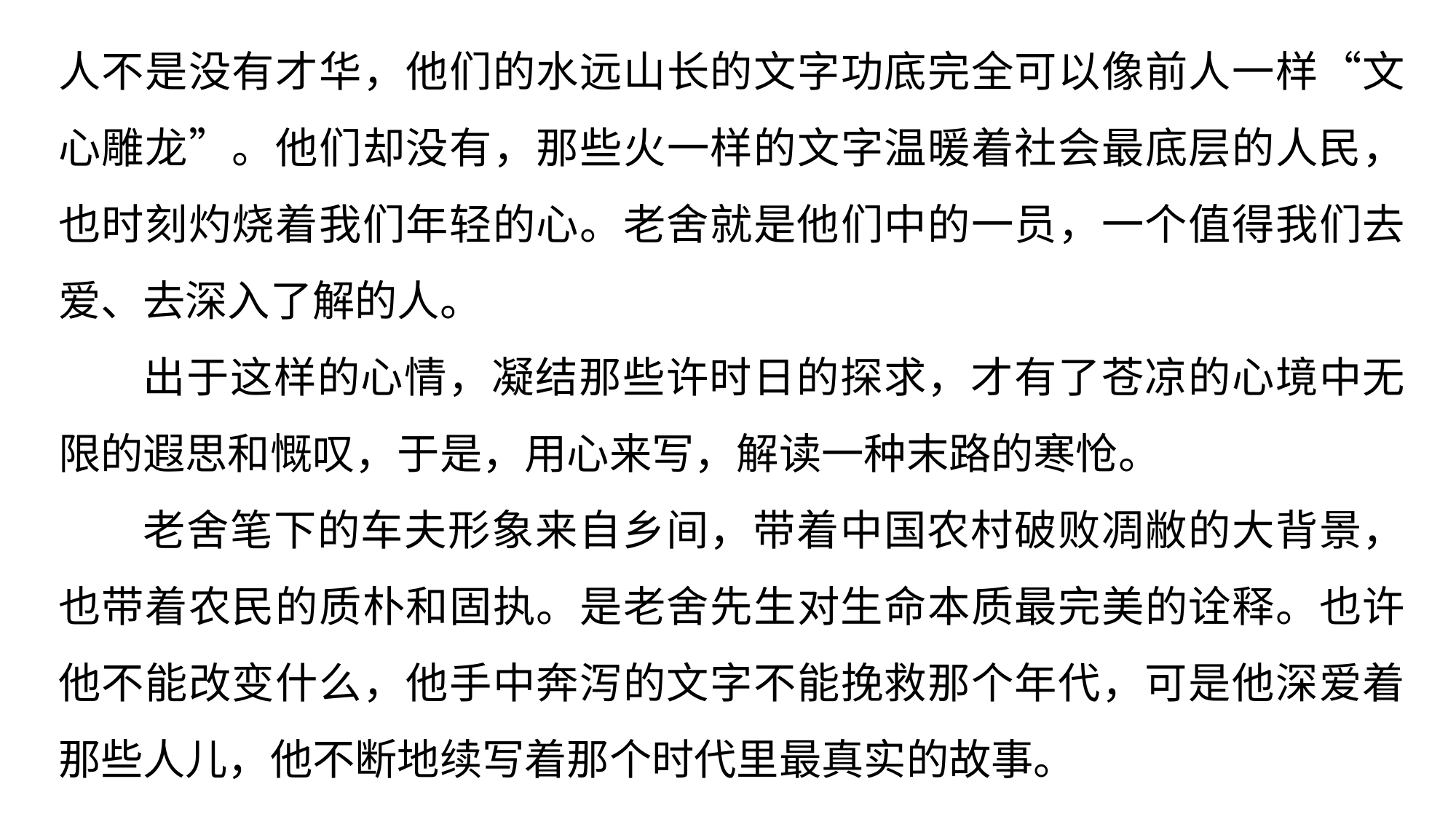

人不是没有才华，他们的水远山长的文字功底完全可以像前人一样“文心雕龙”。他们却没有，那些火一样的文字温暖着社会最底层的人民，也时刻灼烧着我们年轻的心。老舍就是他们中的一员，一个值得我们去爱、去深入了解的人。
出于这样的心情，凝结那些许时日的探求，才有了苍凉的心境中无限的遐思和慨叹，于是，用心来写，解读一种末路的寒怆。
老舍笔下的车夫形象来自乡间，带着中国农村破败凋敝的大背景，也带着农民的质朴和固执。是老舍先生对生命本质最完美的诠释。也许他不能改变什么，他手中奔泻的文字不能挽救那个年代，可是他深爱着那些人儿，他不断地续写着那个时代里最真实的故事。